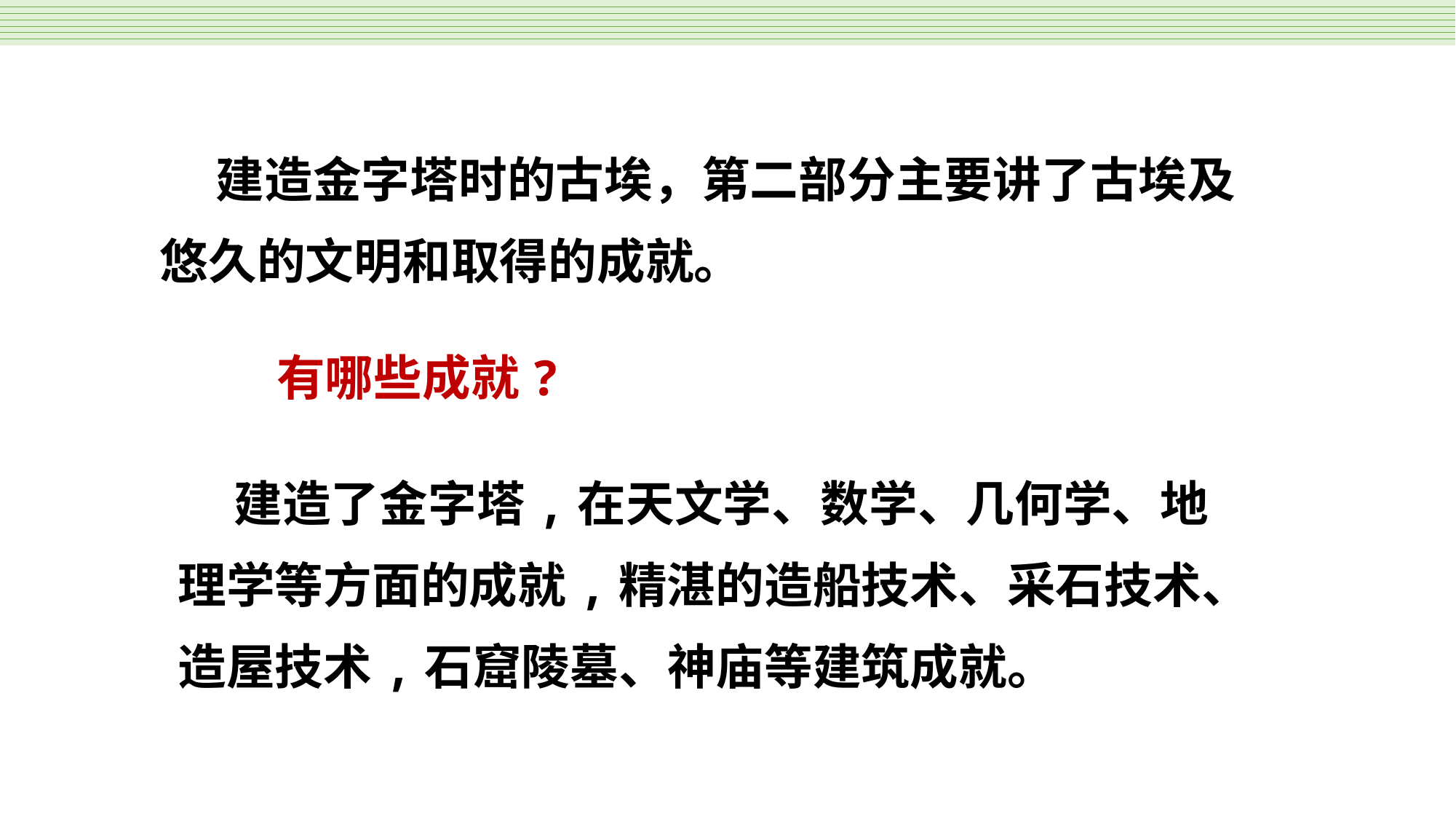

建造金字塔时的古埃，第二部分主要讲了古埃及悠久的文明和取得的成就。
有哪些成就?
    建造了金字塔,在天文学、数学、几何学、地理学等方面的成就,精湛的造船技术、采石技术、造屋技术,石窟陵墓、神庙等建筑成就。